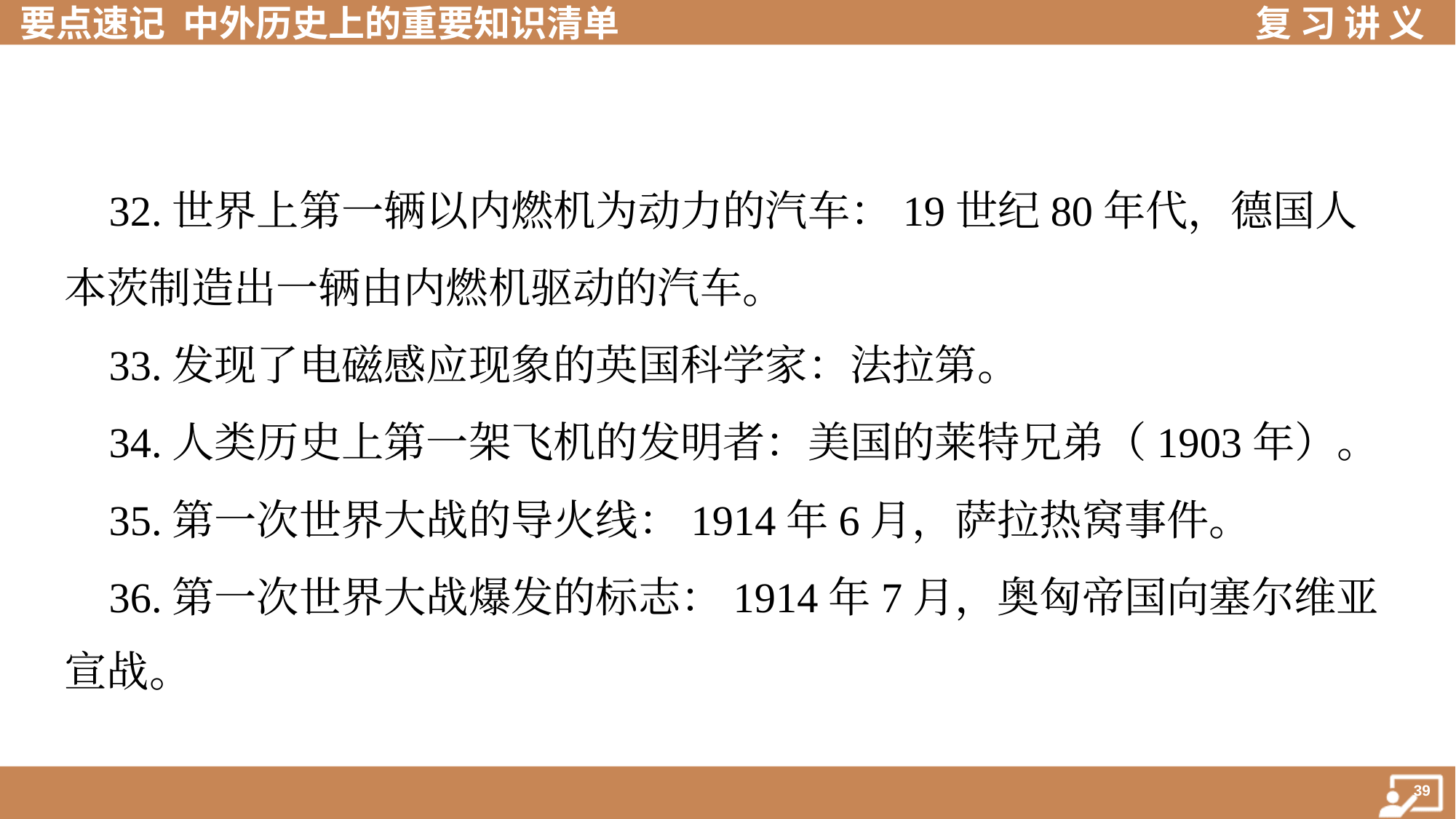

32.世界上第一辆以内燃机为动力的汽车：19世纪80年代，德国人
本茨制造出一辆由内燃机驱动的汽车。
    33.发现了电磁感应现象的英国科学家：法拉第。
    34.人类历史上第一架飞机的发明者：美国的莱特兄弟（1903年）。
    35.第一次世界大战的导火线：1914年6月，萨拉热窝事件。
    36.第一次世界大战爆发的标志：1914年7月，奥匈帝国向塞尔维亚
宣战。